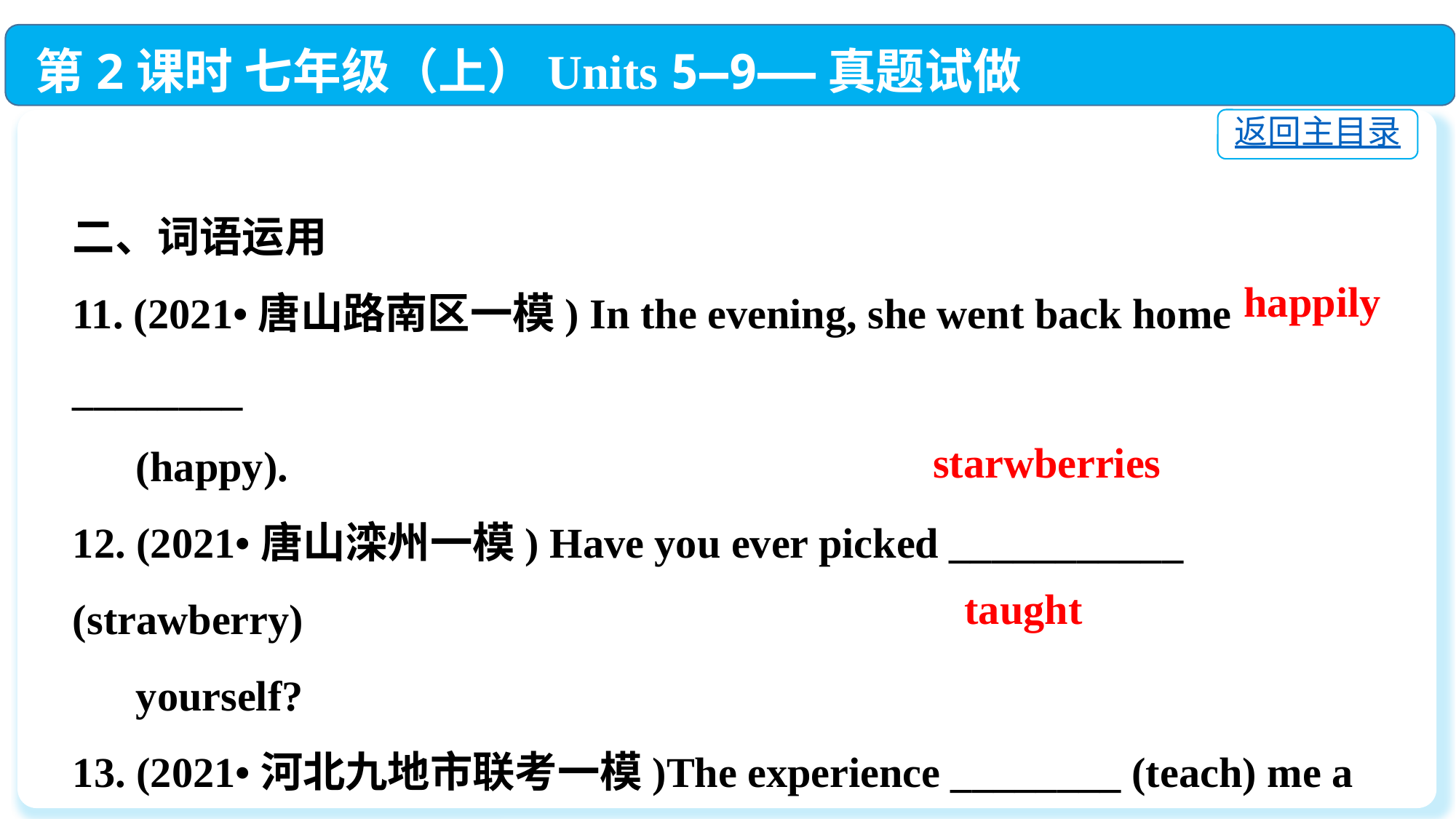

第2课时 七年级（上）Units 5—9——真题试做
返回主目录

二、词语运用
11. (2021•唐山路南区一模) In the evening, she went back home ________
      (happy).
12. (2021•唐山滦州一模) Have you ever picked ___________ (strawberry)
      yourself?
13. (2021•河北九地市联考一模)The experience ________ (teach) me a
      lesson—hard work is the only key to good results.
happily
starwberries
taught